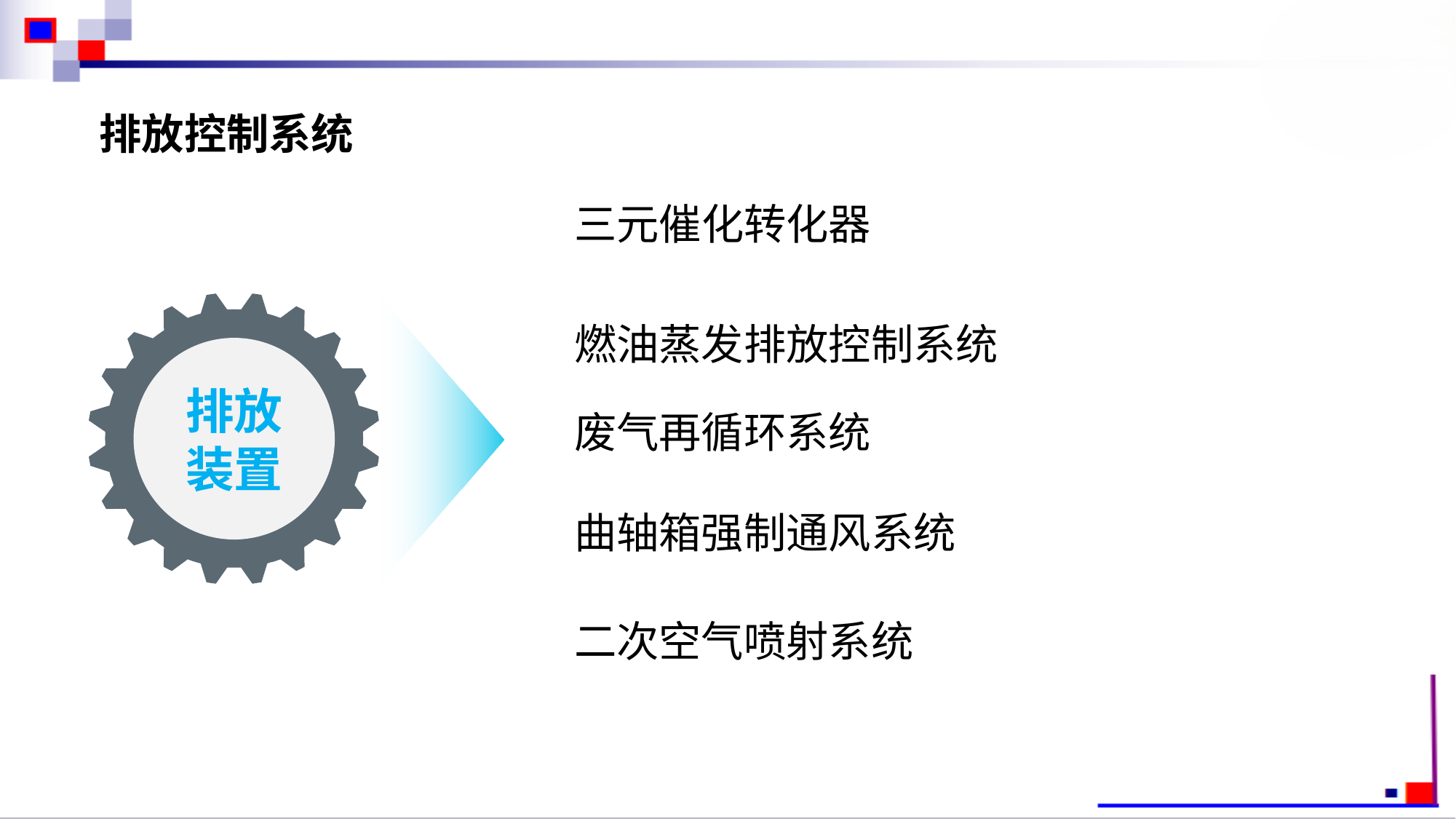

排放控制系统
三元催化转化器
燃油蒸发排放控制系统

排放装置
废气再循环系统

曲轴箱强制通风系统
二次空气喷射系统